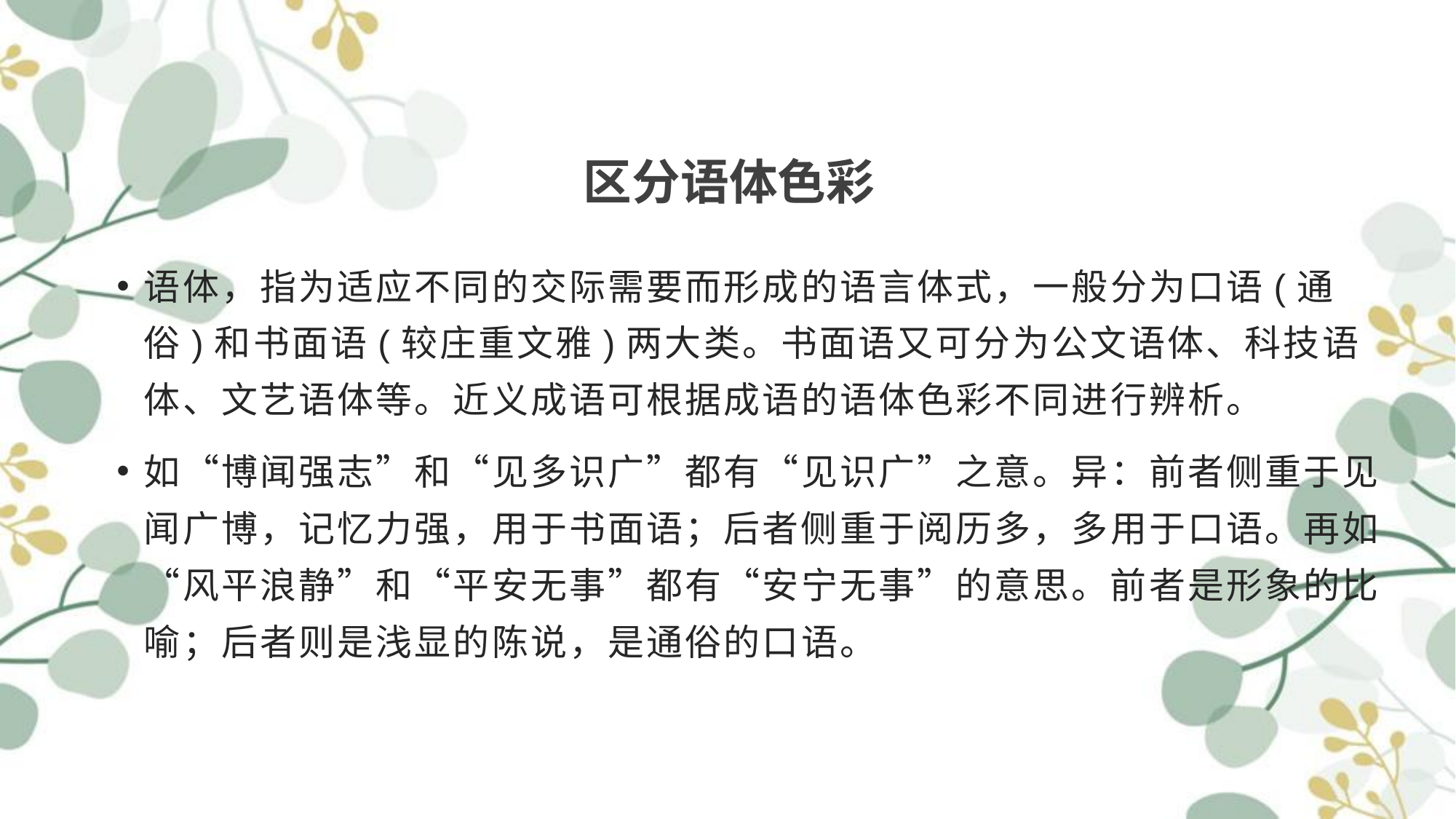

# 区分语体色彩
语体，指为适应不同的交际需要而形成的语言体式，一般分为口语(通俗)和书面语(较庄重文雅)两大类。书面语又可分为公文语体、科技语体、文艺语体等。近义成语可根据成语的语体色彩不同进行辨析。
如“博闻强志”和“见多识广”都有“见识广”之意。异：前者侧重于见闻广博，记忆力强，用于书面语；后者侧重于阅历多，多用于口语。再如“风平浪静”和“平安无事”都有“安宁无事”的意思。前者是形象的比喻；后者则是浅显的陈说，是通俗的口语。